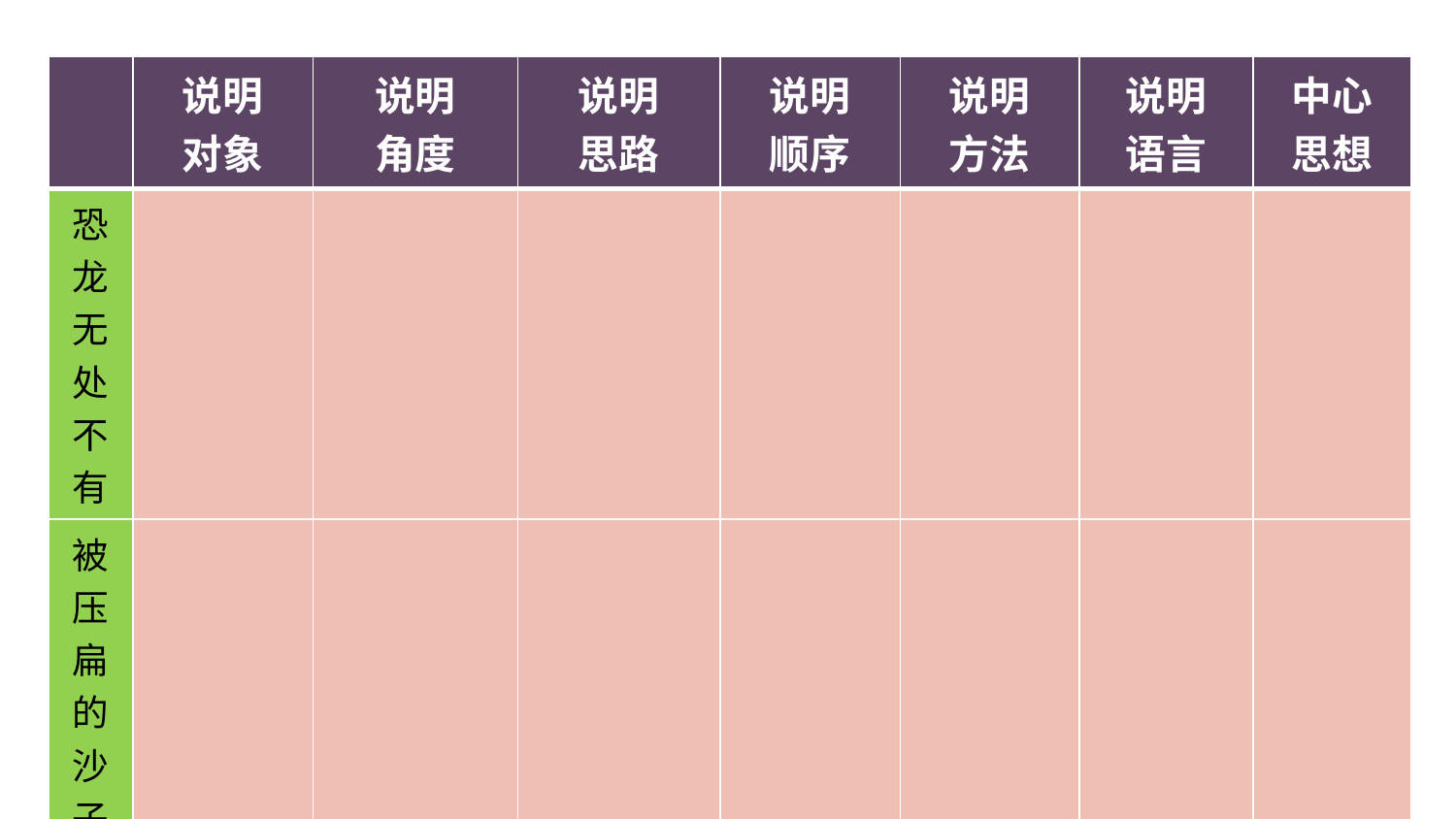

|  | 说明 对象 | 说明 角度 | 说明 思路 | 说明 顺序 | 说明 方法 | 说明 语言 | 中心 思想 |
| --- | --- | --- | --- | --- | --- | --- | --- |
| 恐龙无处不有 |  |  |  |  |  |  |  |
| 被压扁的沙子 |  |  |  |  |  |  |  |